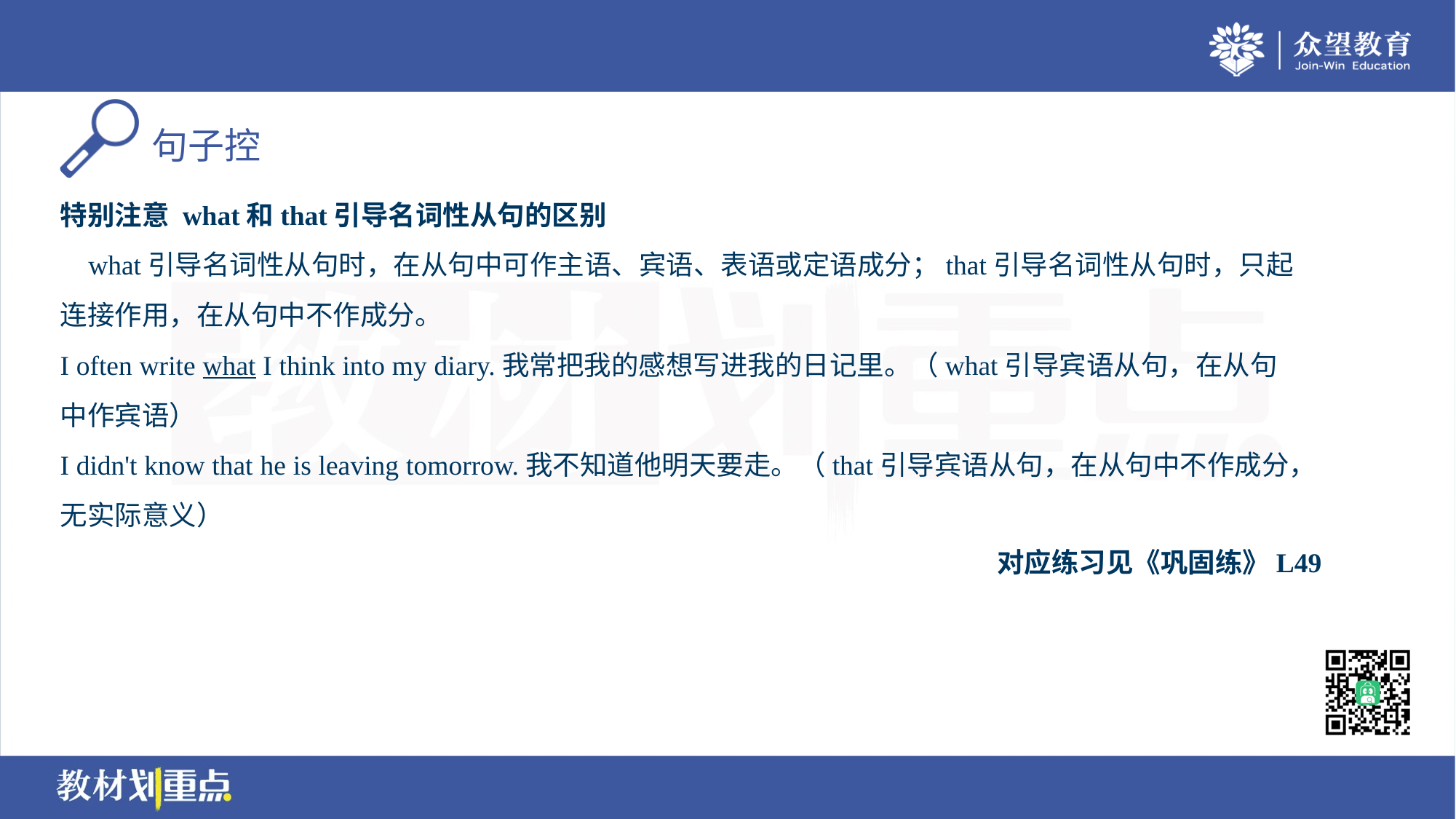

特别注意 what和that引导名词性从句的区别
    what引导名词性从句时，在从句中可作主语、宾语、表语或定语成分；that引导名词性从句时，只起
连接作用，在从句中不作成分。
I often write what I think into my diary.我常把我的感想写进我的日记里。（what引导宾语从句，在从句
中作宾语）
I didn't know that he is leaving tomorrow.我不知道他明天要走。（that引导宾语从句，在从句中不作成分，
无实际意义）
对应练习见《巩固练》L49